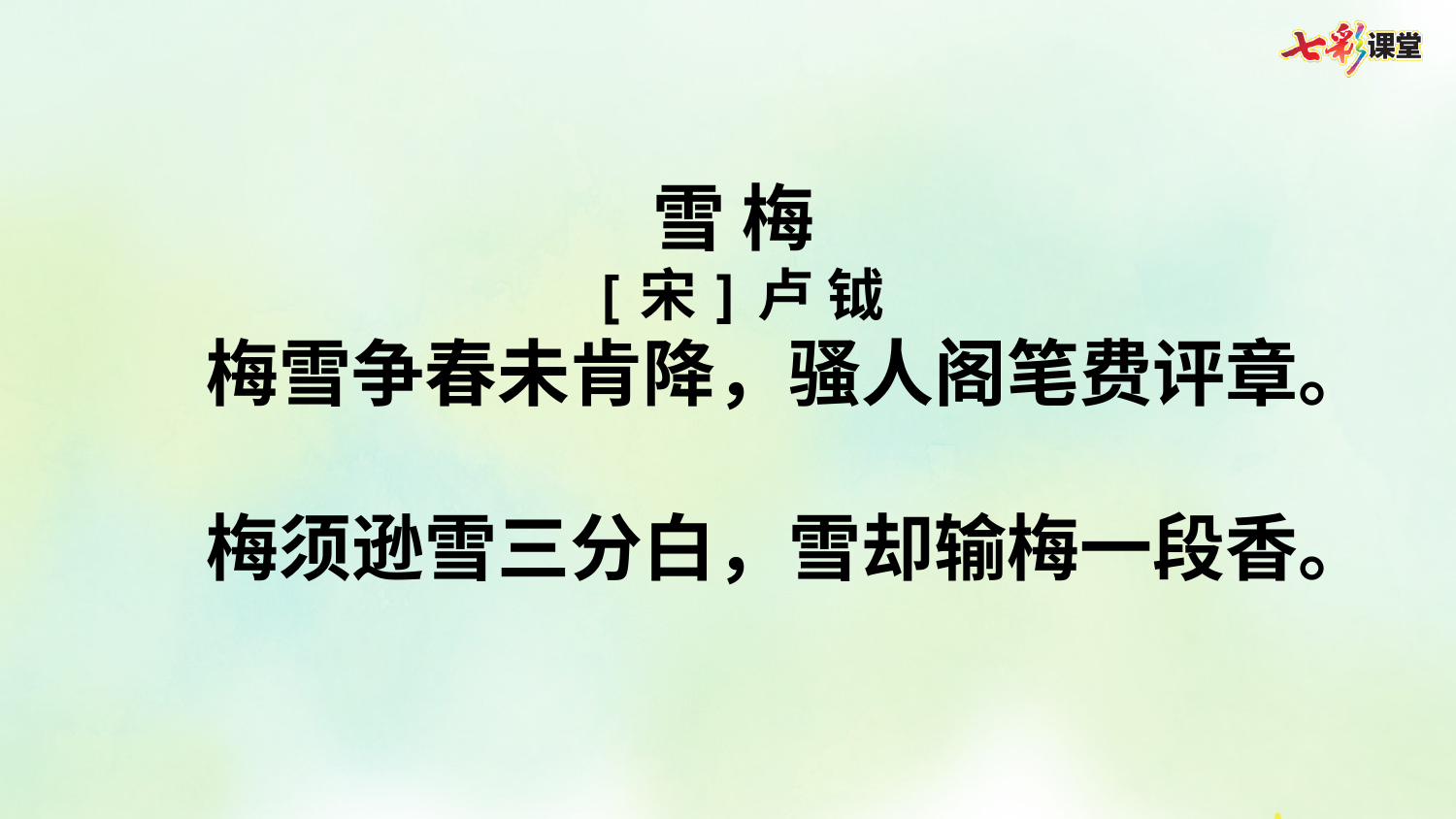

雪 梅
[宋]卢 钺
梅雪争春未肯降，骚人阁笔费评章。
梅须逊雪三分白，雪却输梅一段香。